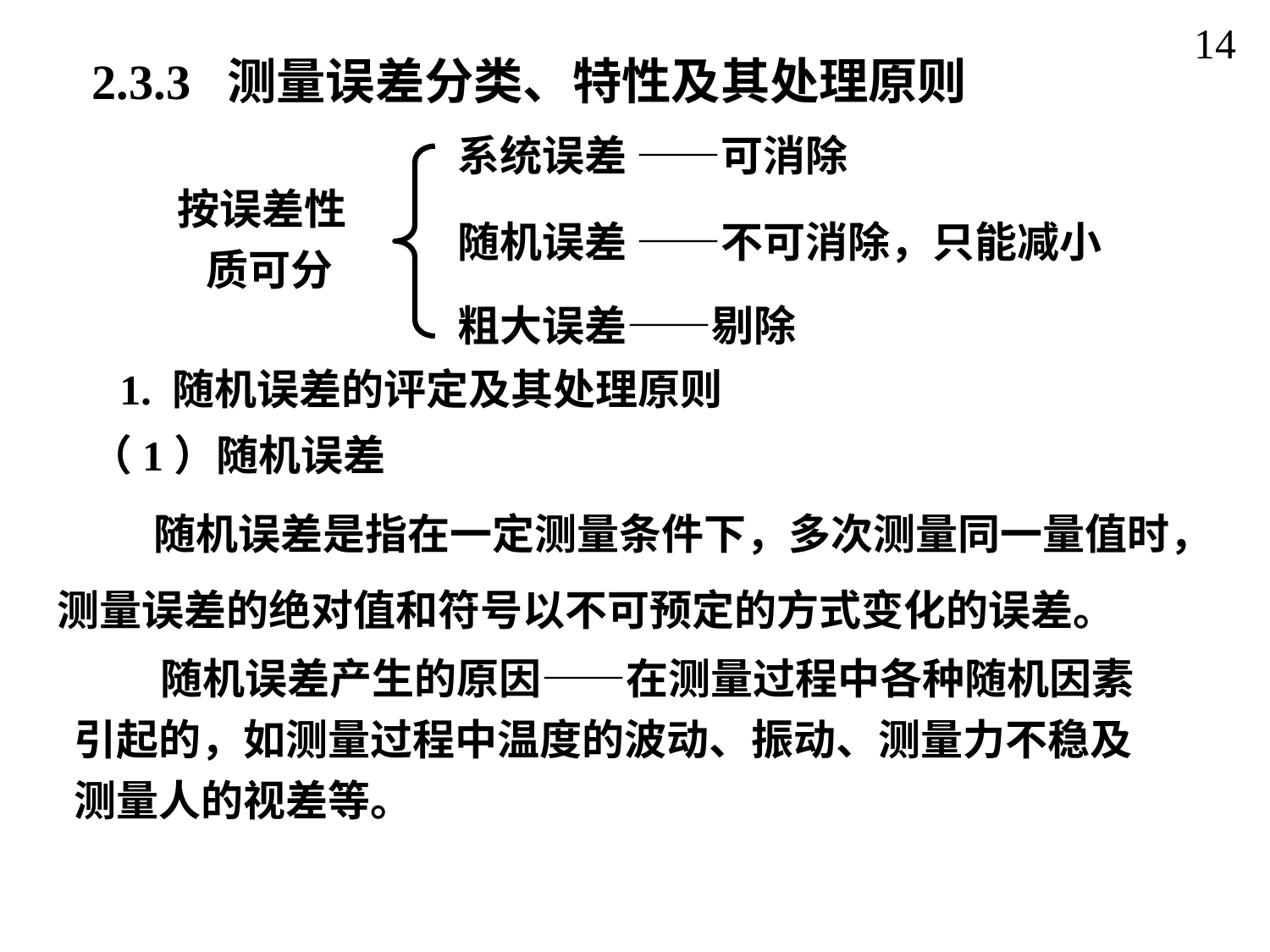

14
2.3.3  测量误差分类、特性及其处理原则
系统误差 ——可消除

按误差性
  质可分
随机误差 ——不可消除，只能减小
粗大误差——剔除
1. 随机误差的评定及其处理原则
（1）随机误差
         随机误差是指在一定测量条件下，多次测量同一量值时，测量误差的绝对值和符号以不可预定的方式变化的误差。
        随机误差产生的原因——在测量过程中各种随机因素引起的，如测量过程中温度的波动、振动、测量力不稳及测量人的视差等。